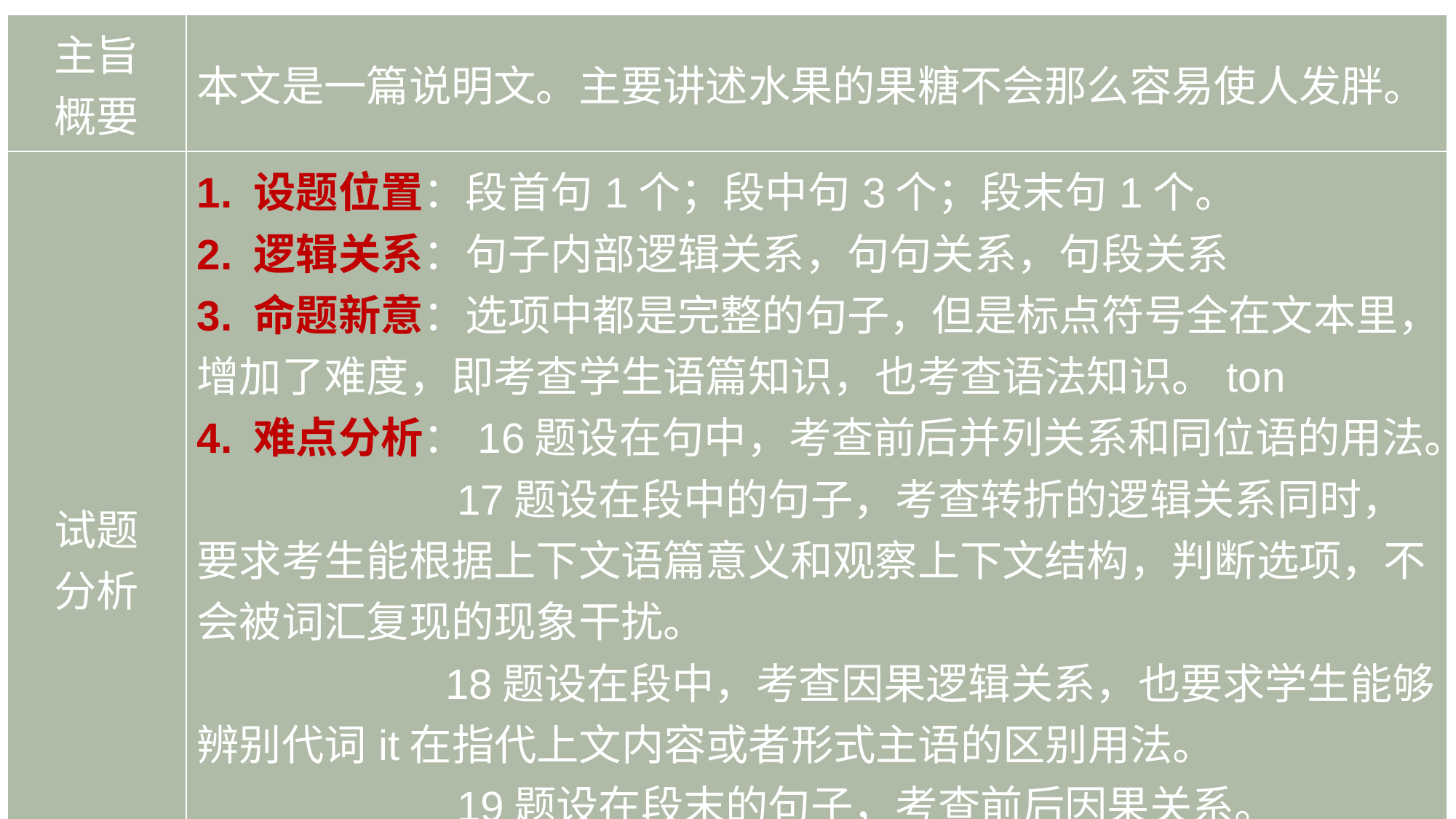

| 主旨 概要 | 本文是一篇说明文。主要讲述水果的果糖不会那么容易使人发胖。 |
| --- | --- |
| 试题 分析 | 1. 设题位置：段首句1个；段中句3个；段末句1个。 2. 逻辑关系：句子内部逻辑关系，句句关系，句段关系 3. 命题新意：选项中都是完整的句子，但是标点符号全在文本里，增加了难度，即考查学生语篇知识，也考查语法知识。ton 4. 难点分析：16题设在句中，考查前后并列关系和同位语的用法。 17题设在段中的句子，考查转折的逻辑关系同时，要求考生能根据上下文语篇意义和观察上下文结构，判断选项，不会被词汇复现的现象干扰。 18题设在段中，考查因果逻辑关系，也要求学生能够辨别代词it在指代上文内容或者形式主语的区别用法。 19题设在段末的句子，考查前后因果关系。 20题设在段首，考查主题句，考查学生对文段的概括能力。 |